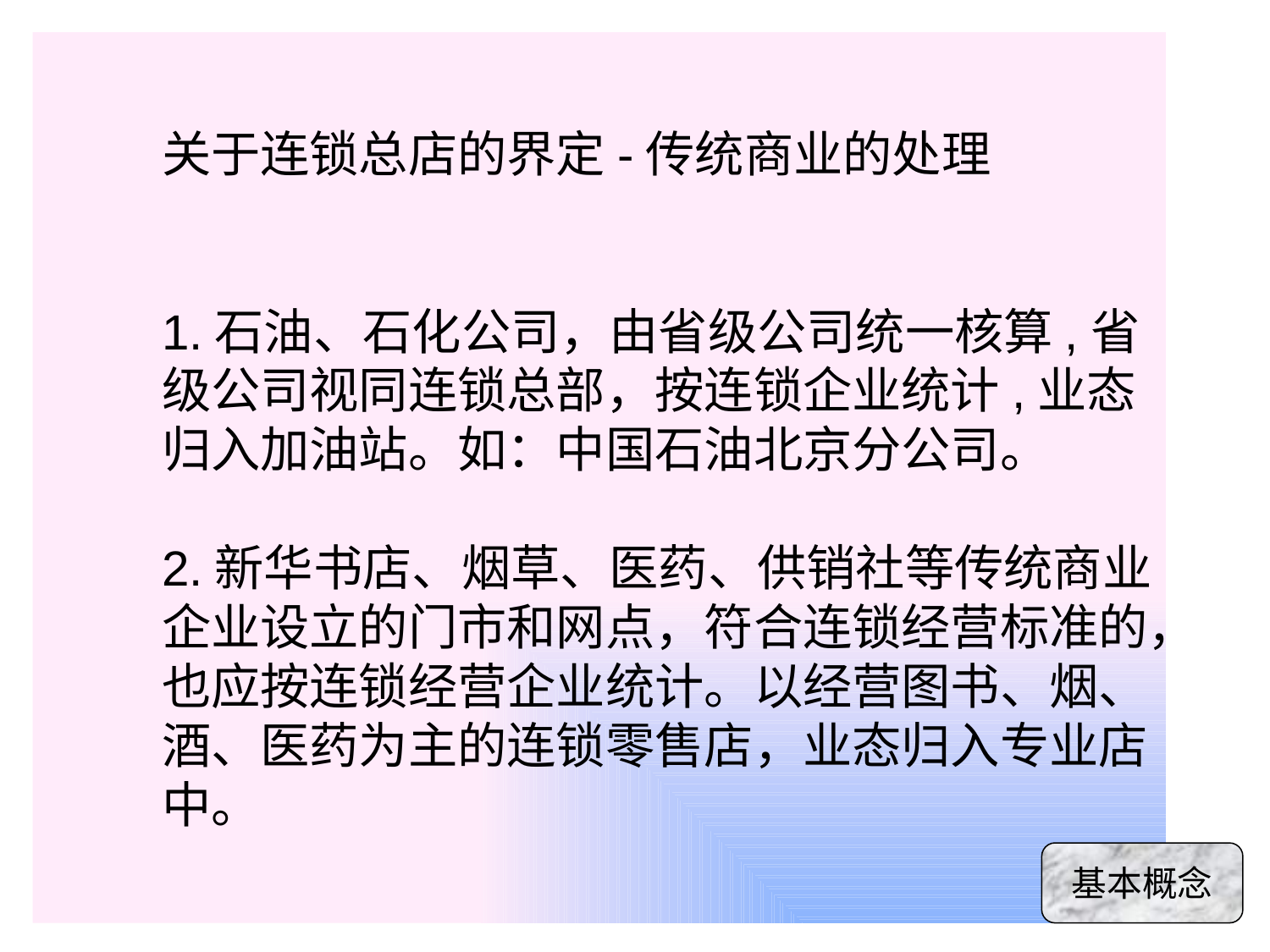

# 关于连锁总店的界定-传统商业的处理 1.石油、石化公司，由省级公司统一核算,省级公司视同连锁总部，按连锁企业统计,业态归入加油站。如：中国石油北京分公司。 2.新华书店、烟草、医药、供销社等传统商业企业设立的门市和网点，符合连锁经营标准的，也应按连锁经营企业统计。以经营图书、烟、酒、医药为主的连锁零售店，业态归入专业店中。
基本概念